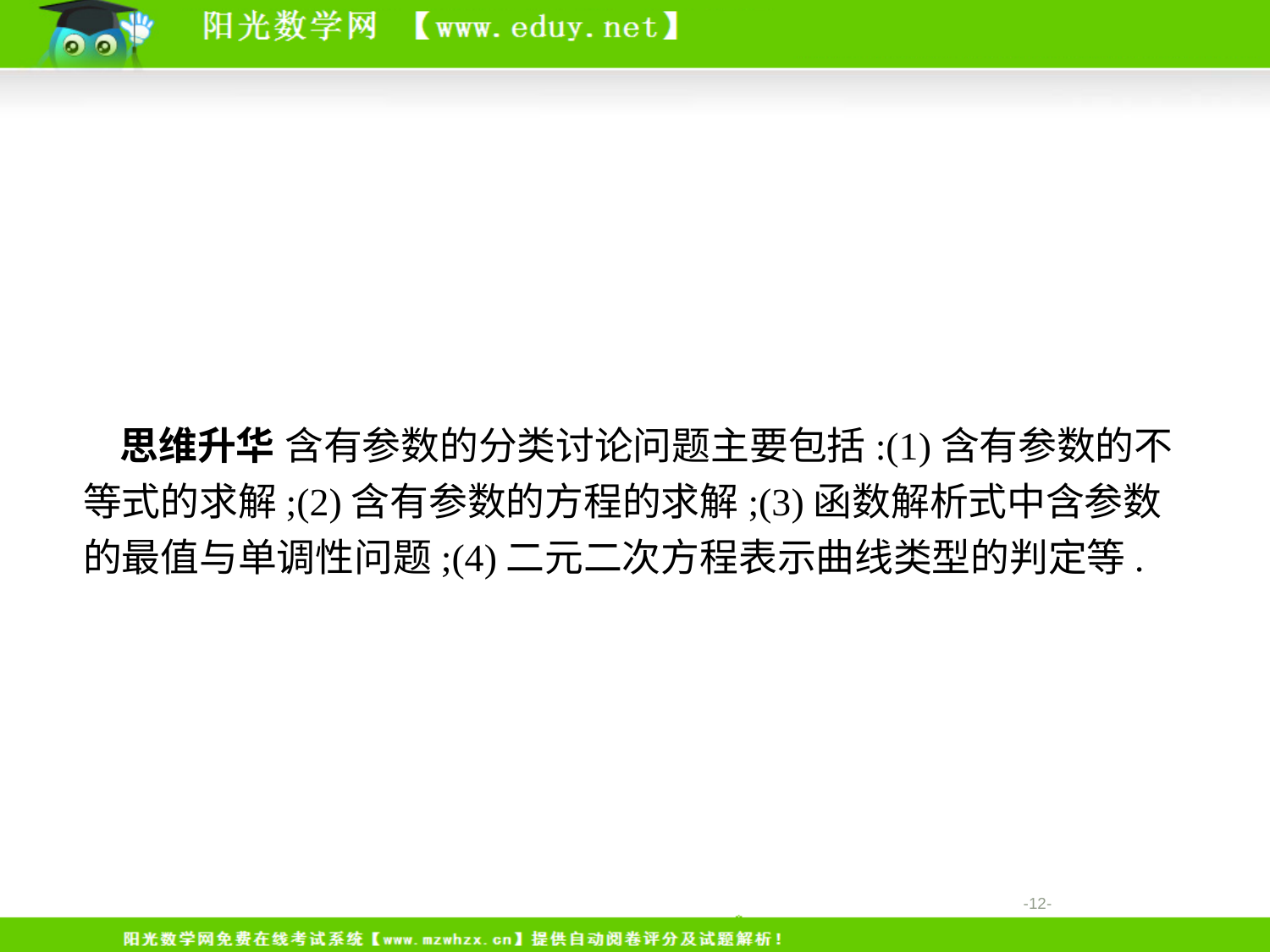

思维升华 含有参数的分类讨论问题主要包括:(1)含有参数的不等式的求解;(2)含有参数的方程的求解;(3)函数解析式中含参数的最值与单调性问题;(4)二元二次方程表示曲线类型的判定等.
-12-